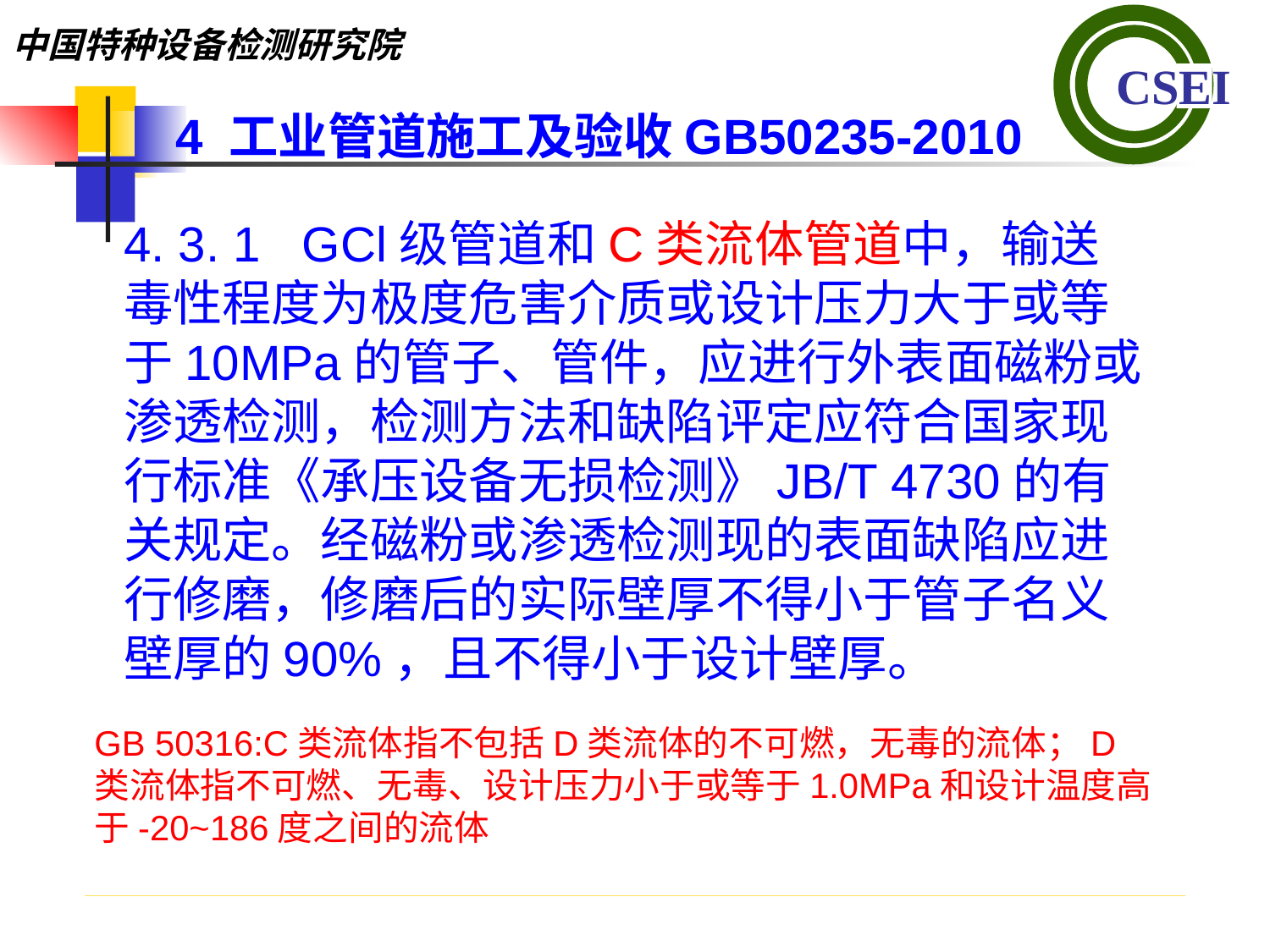

4 工业管道施工及验收GB50235-2010
4. 3. 1   GCl级管道和C类流体管道中，输送毒性程度为极度危害介质或设计压力大于或等于10MPa的管子、管件，应进行外表面磁粉或渗透检测，检测方法和缺陷评定应符合国家现行标准《承压设备无损检测》JB/T 4730的有关规定。经磁粉或渗透检测现的表面缺陷应进行修磨，修磨后的实际壁厚不得小于管子名义壁厚的90%，且不得小于设计壁厚。
GB 50316:C类流体指不包括D类流体的不可燃，无毒的流体；D类流体指不可燃、无毒、设计压力小于或等于1.0MPa和设计温度高于-20~186度之间的流体